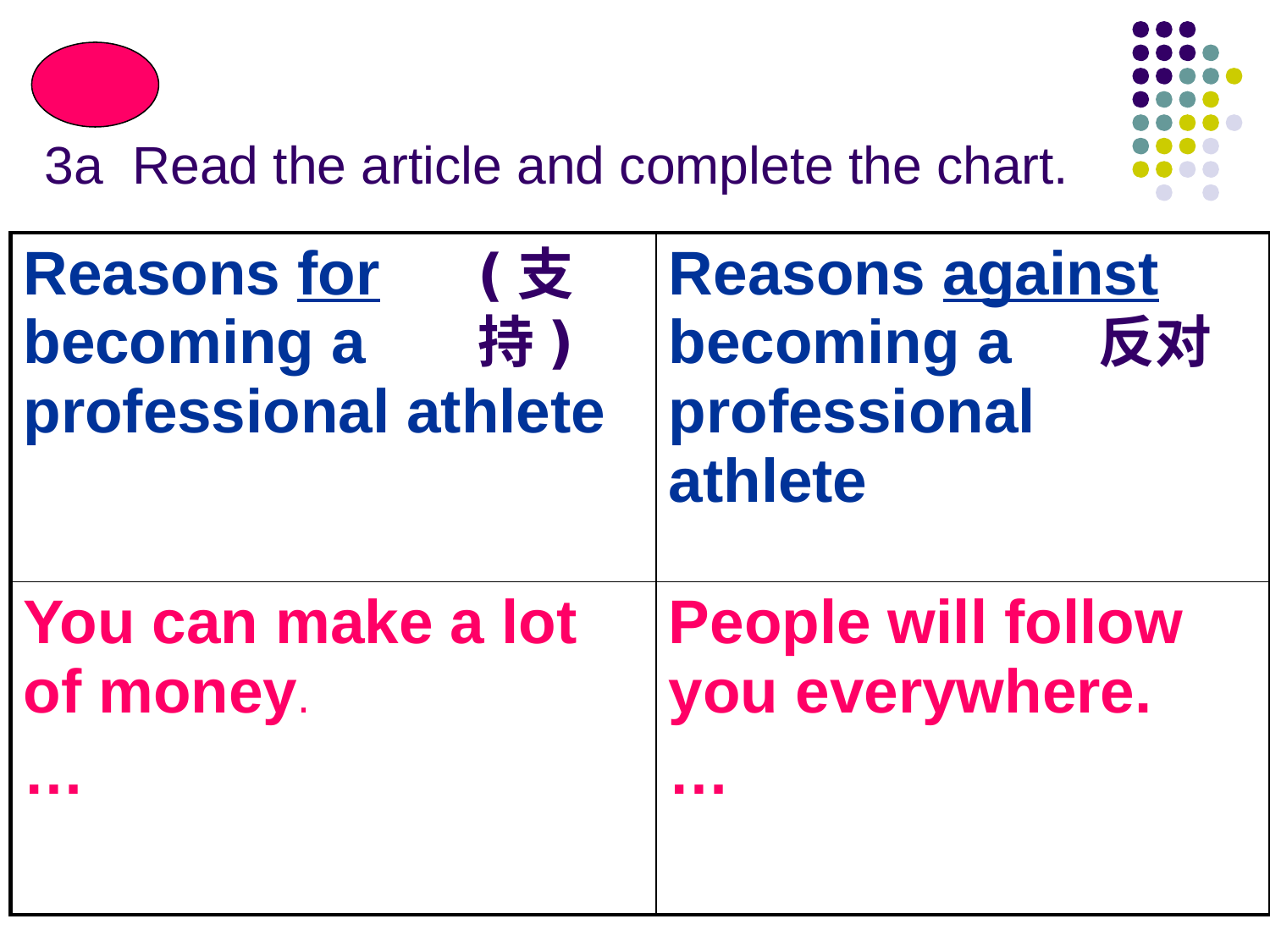

# 3a  Read the article and complete the chart.
| Reasons for becoming a professional athlete | Reasons against becoming a professional athlete |
| --- | --- |
| You can make a lot of money. … | People will follow you everywhere. … |
(支持)
反对